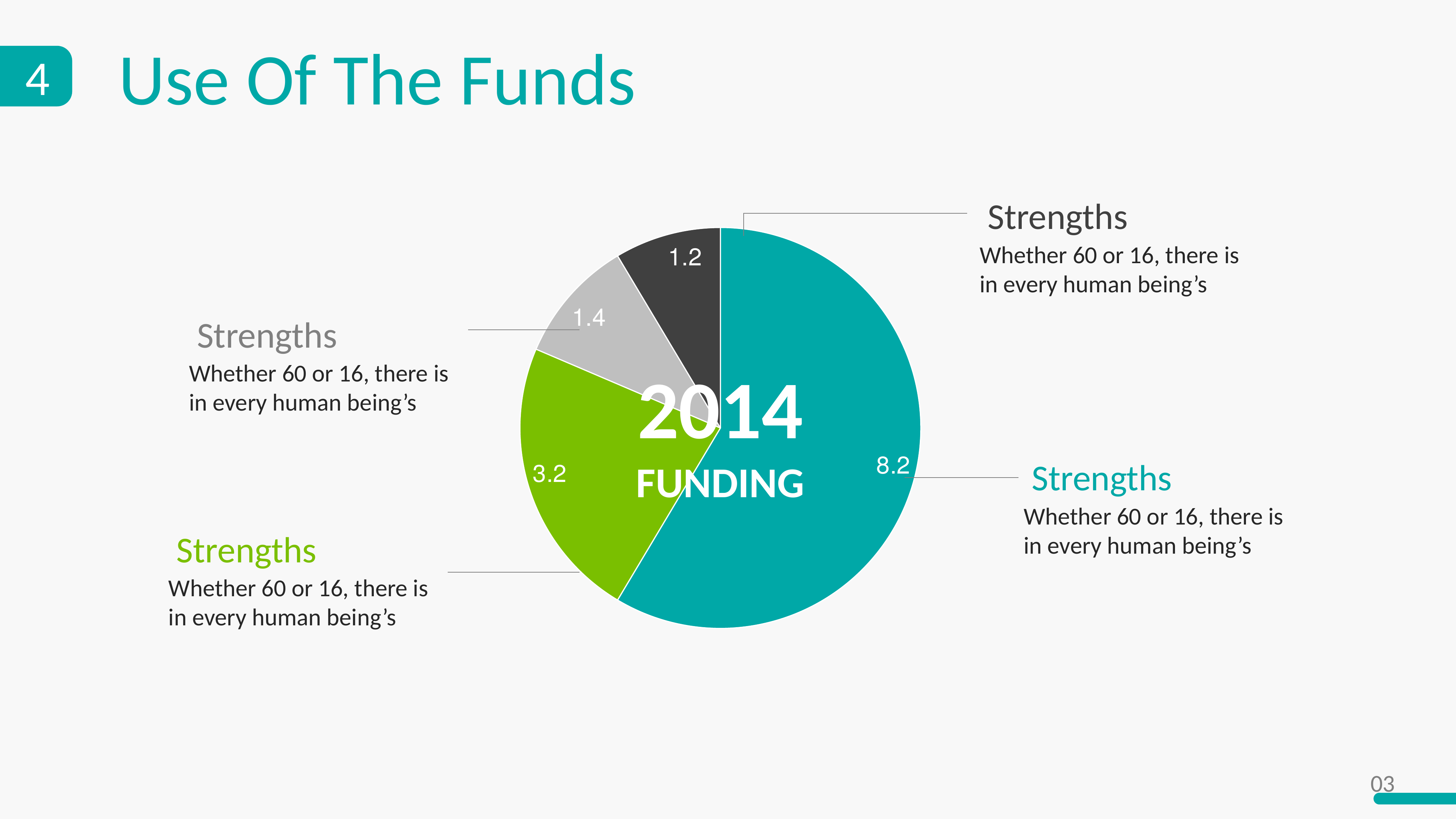

Use Of The Funds
4

Strengths
Whether 60 or 16, there is in every human being’s

### Chart

| Category | 销售额 |
|---|---|
| 第一季度 | 8.2 |
| 第二季度 | 3.2 |
| 第三季度 | 1.4 |
| 第四季度 | 1.2 |
Strengths
Whether 60 or 16, there is in every human being’s

2014
FUNDING
Strengths
Whether 60 or 16, there is in every human being’s

Strengths
Whether 60 or 16, there is in every human being’s

03